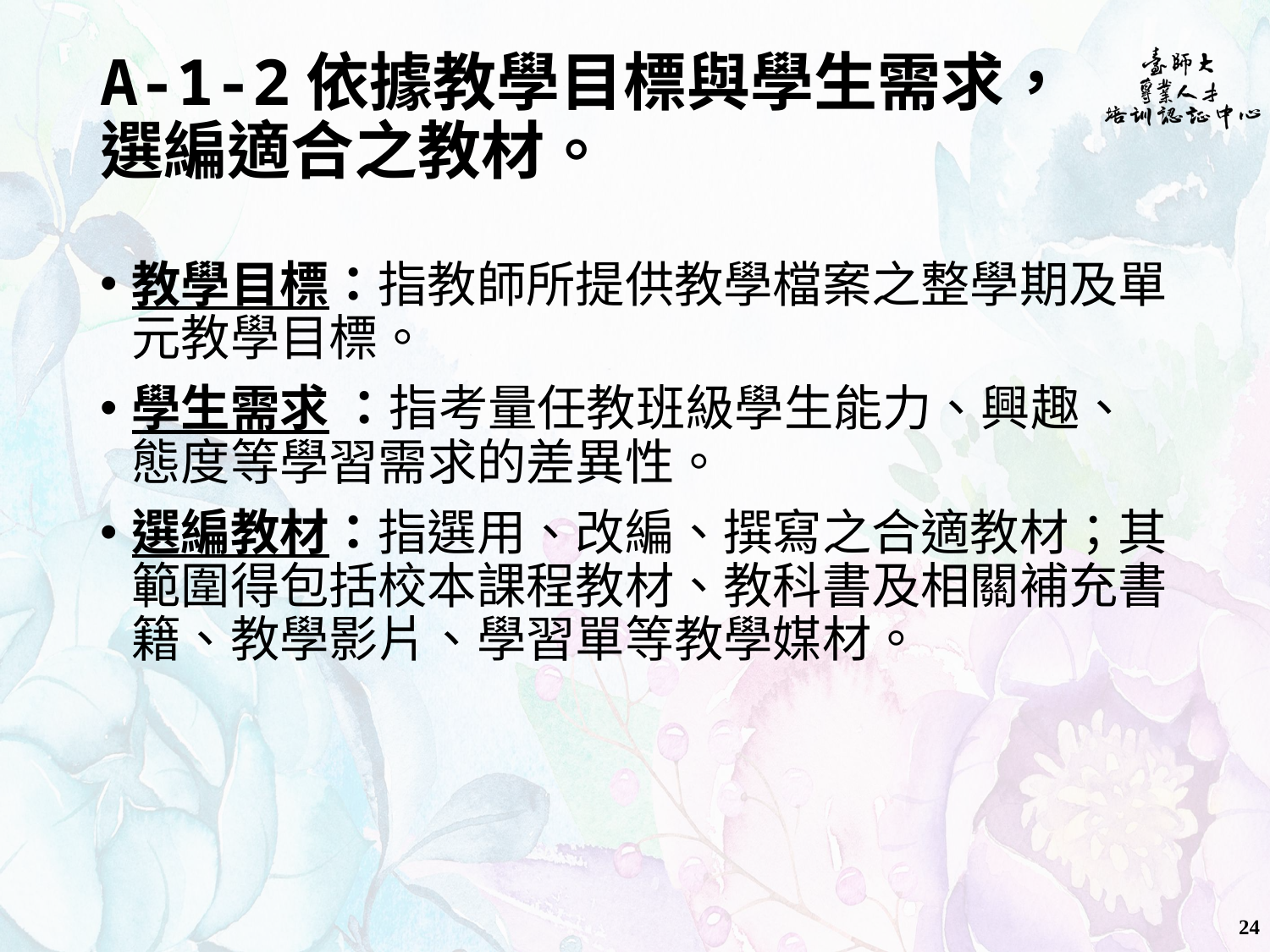

# A-1-2依據教學目標與學生需求， 選編適合之教材。
教學目標：指教師所提供教學檔案之整學期及單元教學目標。
學生需求 ：指考量任教班級學生能力、興趣、態度等學習需求的差異性。
選編教材：指選用、改編、撰寫之合適教材；其範圍得包括校本課程教材、教科書及相關補充書籍、教學影片、學習單等教學媒材。
24